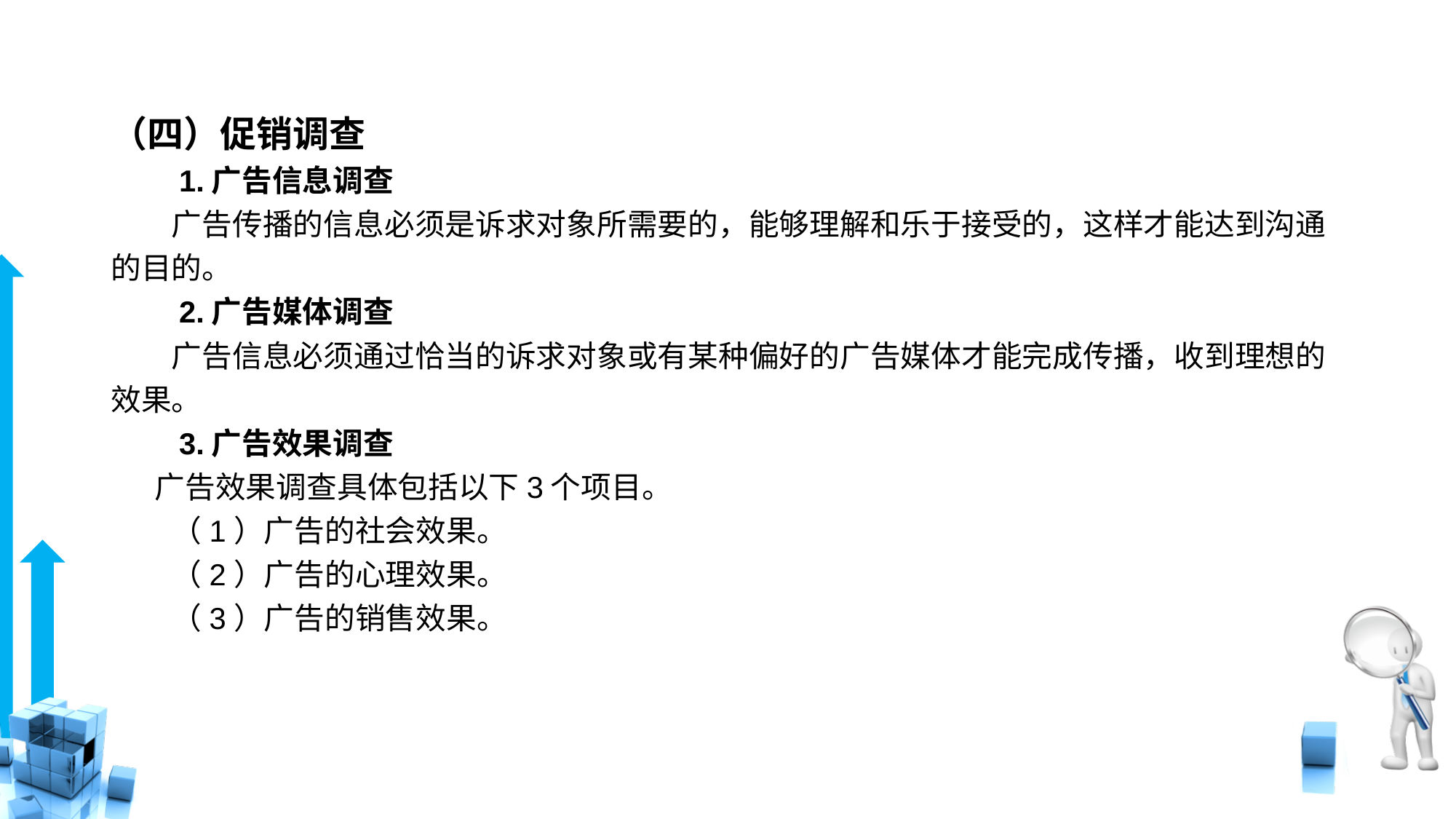

# （四）促销调查
　　1.广告信息调查
　　广告传播的信息必须是诉求对象所需要的，能够理解和乐于接受的，这样才能达到沟通的目的。
　　2.广告媒体调查
　　广告信息必须通过恰当的诉求对象或有某种偏好的广告媒体才能完成传播，收到理想的效果。
　　3.广告效果调查
　  广告效果调查具体包括以下3个项目。
　　（1）广告的社会效果。
　　（2）广告的心理效果。
　　（3）广告的销售效果。